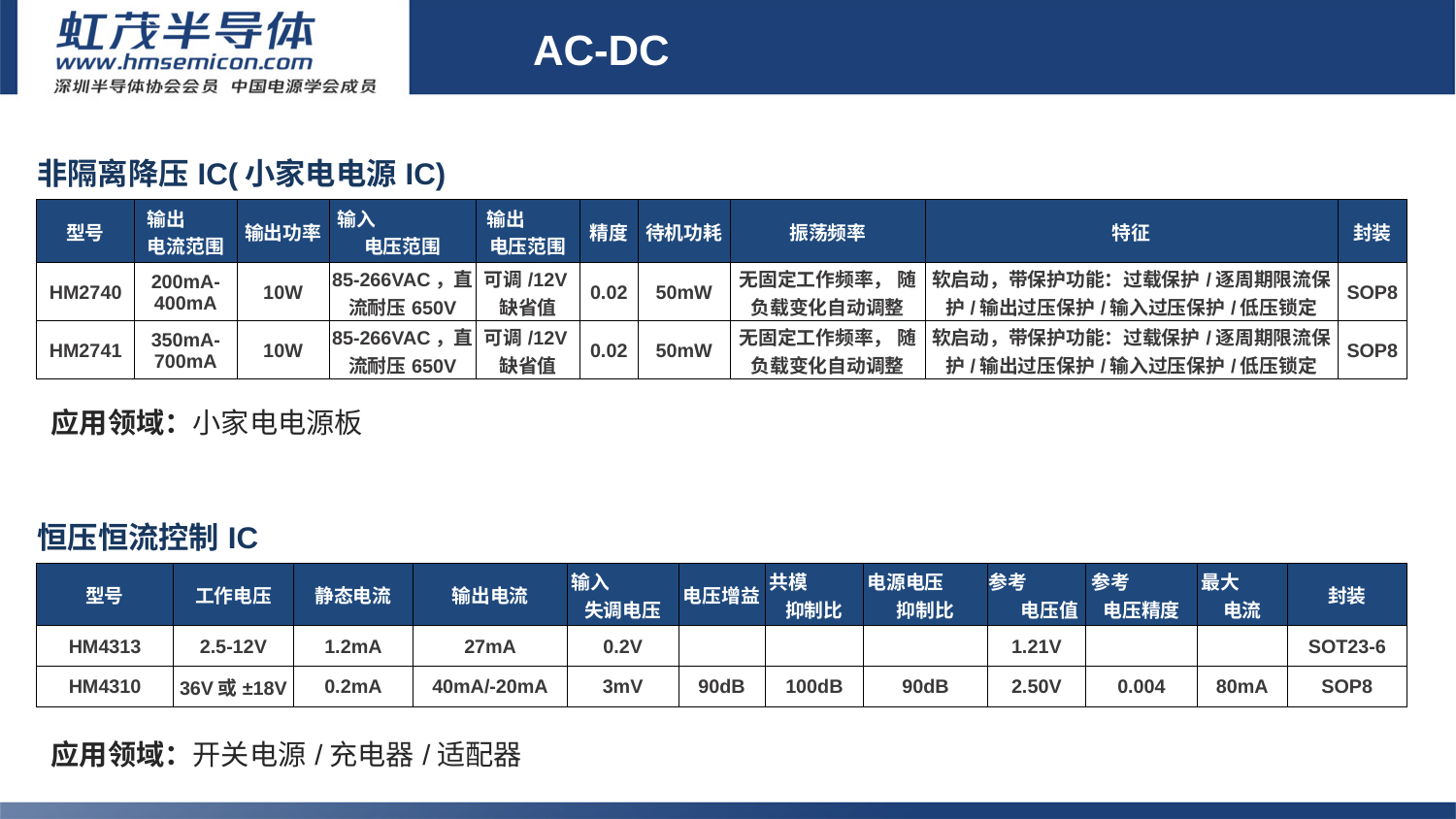

AC-DC
| 非隔离降压IC(小家电电源IC) |  |  |  |  |  |  |  |  |  |
| --- | --- | --- | --- | --- | --- | --- | --- | --- | --- |
| 型号 | 输出 电流范围 | 输出功率 | 输入 电压范围 | 输出 电压范围 | 精度 | 待机功耗 | 振荡频率 | 特征 | 封装 |
| HM2740 | 200mA-400mA | 10W | 85-266VAC，直流耐压650V | 可调/12V缺省值 | 0.02 | 50mW | 无固定工作频率， 随负载变化自动调整 | 软启动，带保护功能：过载保护/逐周期限流保护/输出过压保护/输入过压保护/低压锁定 | SOP8 |
| HM2741 | 350mA-700mA | 10W | 85-266VAC，直流耐压650V | 可调/12V缺省值 | 0.02 | 50mW | 无固定工作频率， 随负载变化自动调整 | 软启动，带保护功能：过载保护/逐周期限流保护/输出过压保护/输入过压保护/低压锁定 | SOP8 |
# AC-DC

应用领域：小家电电源板
| 恒压恒流控制IC |  |  |  |  |  |  |  |  |  |  |  |
| --- | --- | --- | --- | --- | --- | --- | --- | --- | --- | --- | --- |
| 型号 | 工作电压 | 静态电流 | 输出电流 | 输入 失调电压 | 电压增益 | 共模 抑制比 | 电源电压 抑制比 | 参考 电压值 | 参考 电压精度 | 最大 电流 | 封装 |
| HM4313 | 2.5-12V | 1.2mA | 27mA | 0.2V |  |  |  | 1.21V |  |  | SOT23-6 |
| HM4310 | 36V或±18V | 0.2mA | 40mA/-20mA | 3mV | 90dB | 100dB | 90dB | 2.50V | 0.004 | 80mA | SOP8 |
应用领域：开关电源/充电器/适配器